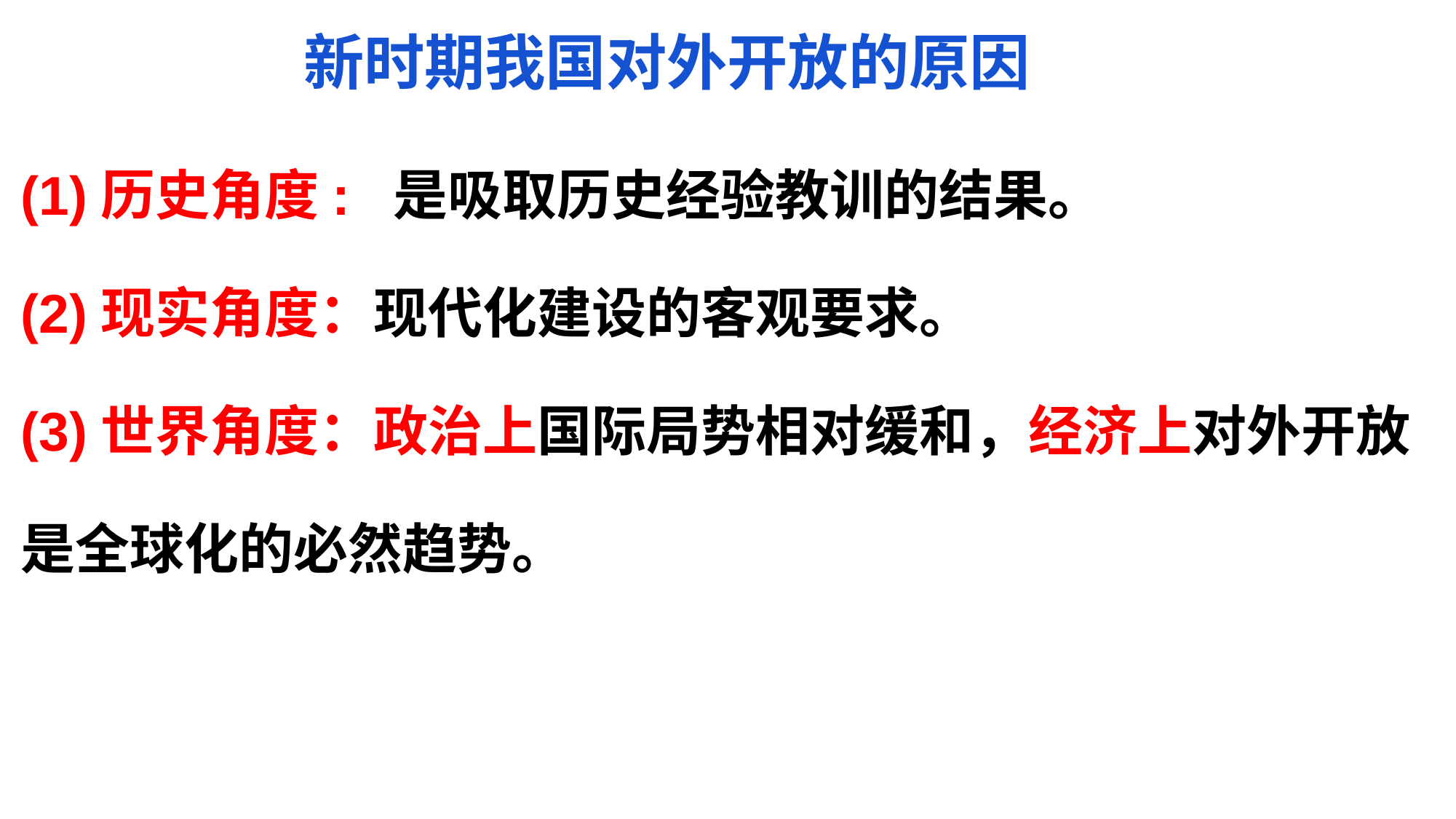

新时期我国对外开放的原因
(1)历史角度:  是吸取历史经验教训的结果。
(2)现实角度：现代化建设的客观要求。
(3)世界角度：政治上国际局势相对缓和，经济上对外开放是全球化的必然趋势。